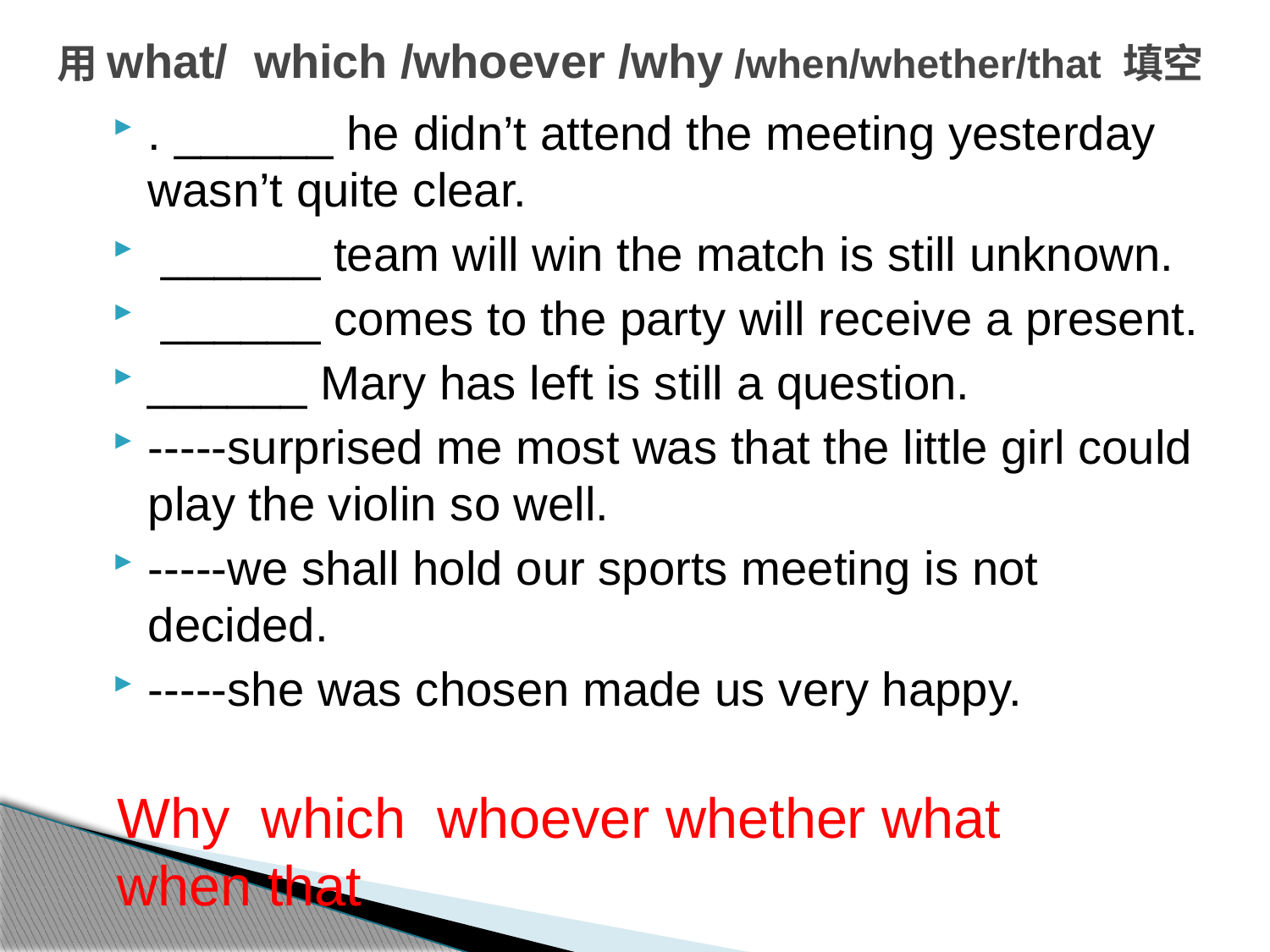

# 用what/  which /whoever /why /when/whether/that 填空
. ______ he didn’t attend the meeting yesterday wasn’t quite clear.
 ______ team will win the match is still unknown.
 ______ comes to the party will receive a present.
______ Mary has left is still a question.
-----surprised me most was that the little girl could play the violin so well.
-----we shall hold our sports meeting is not decided.
-----she was chosen made us very happy.
Why  which  whoever whether what when that